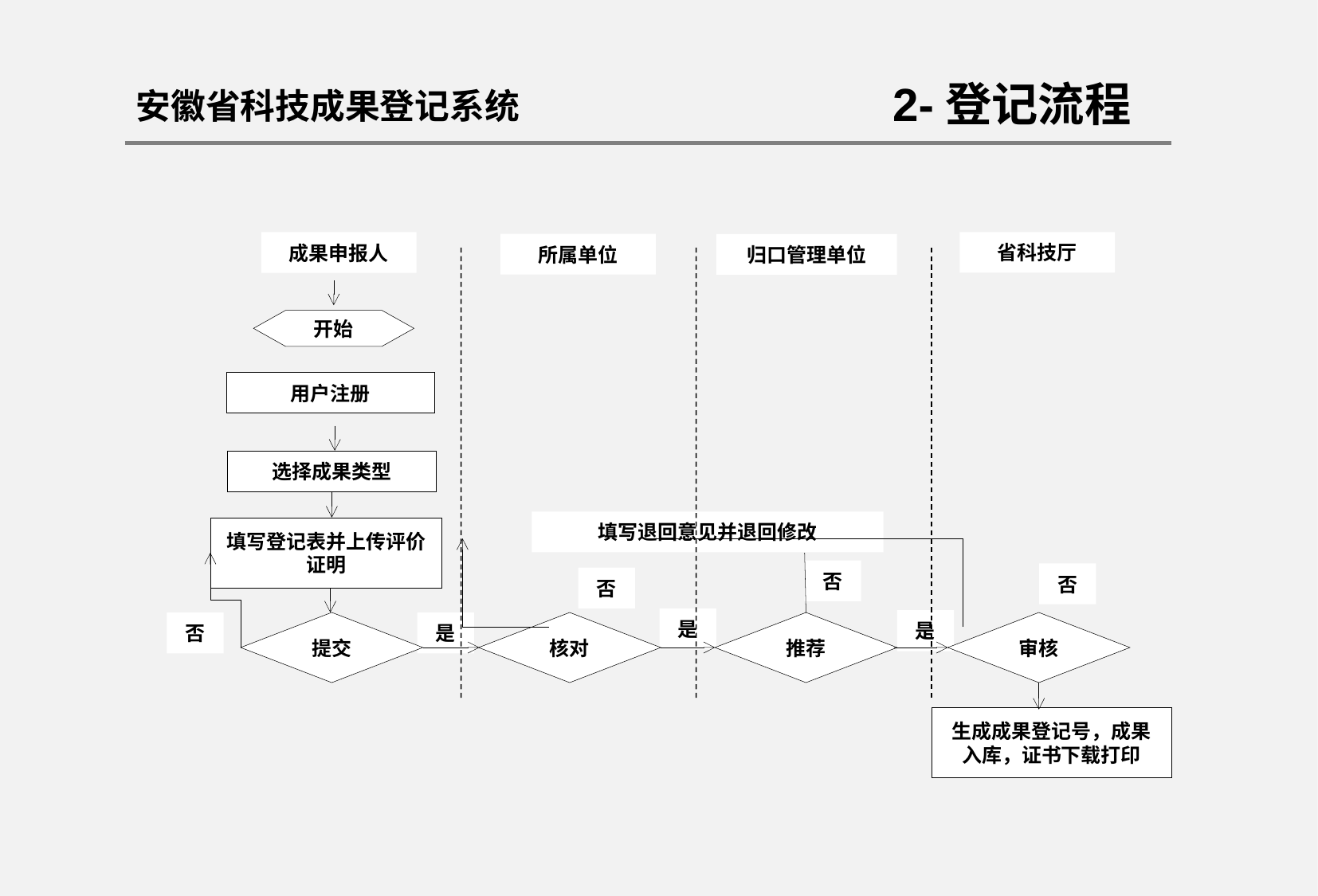

2-登记流程
安徽省科技成果登记系统

成果申报人
省科技厅
所属单位
归口管理单位

开始
用户注册
选择成果类型
填写退回意见并退回修改
填写登记表并上传评价证明

否
否
否
是
是
否
是
提交
核对
  推荐

审核

生成成果登记号，成果入库，证书下载打印

5